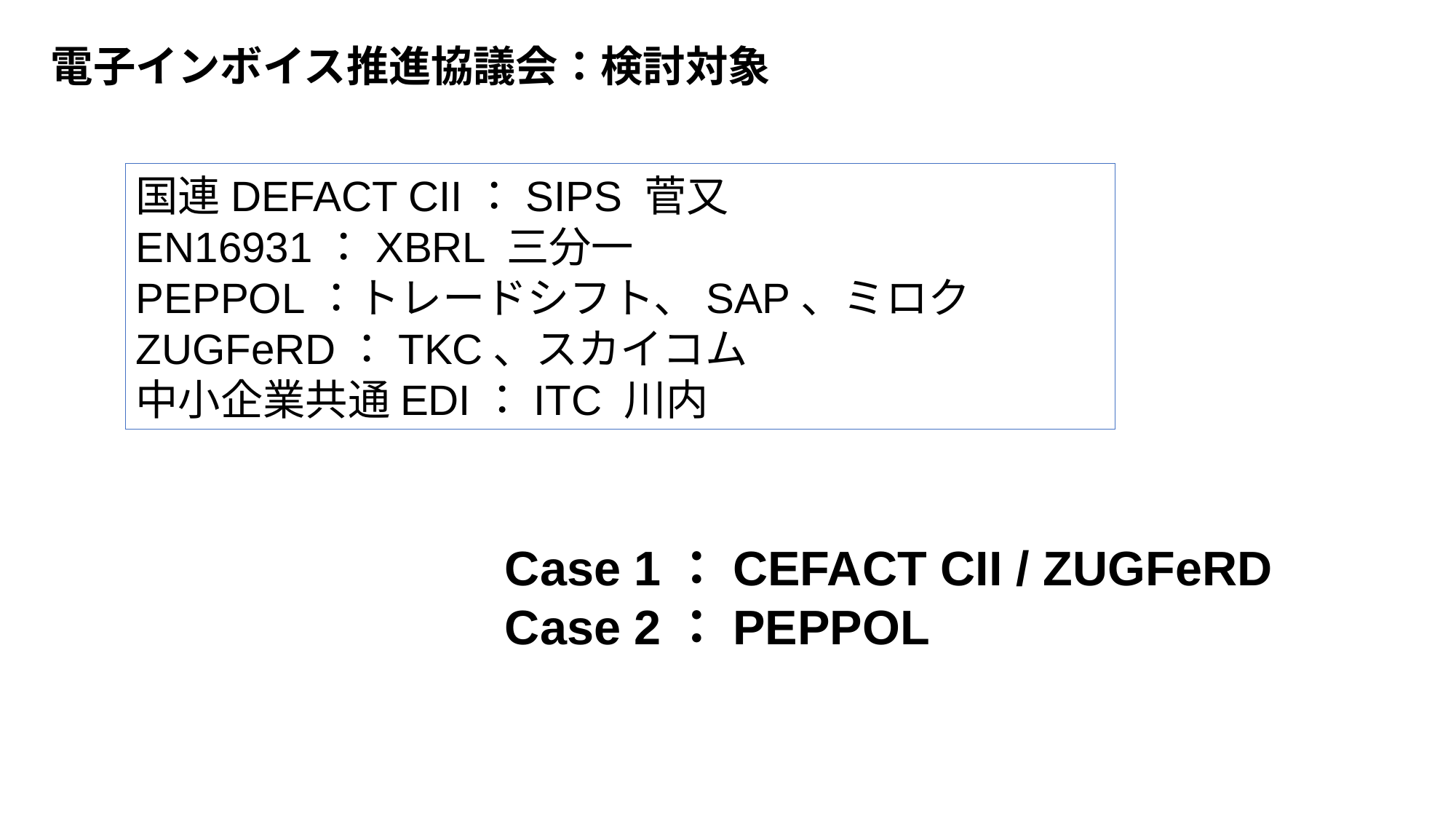

電子インボイス推進協議会：検討対象
国連DEFACT CII：SIPS 菅又
EN16931：XBRL 三分一
PEPPOL：トレードシフト、SAP、ミロク
ZUGFeRD：TKC、スカイコム
中小企業共通EDI：ITC 川内
Case 1：CEFACT CII / ZUGFeRD
Case 2：PEPPOL